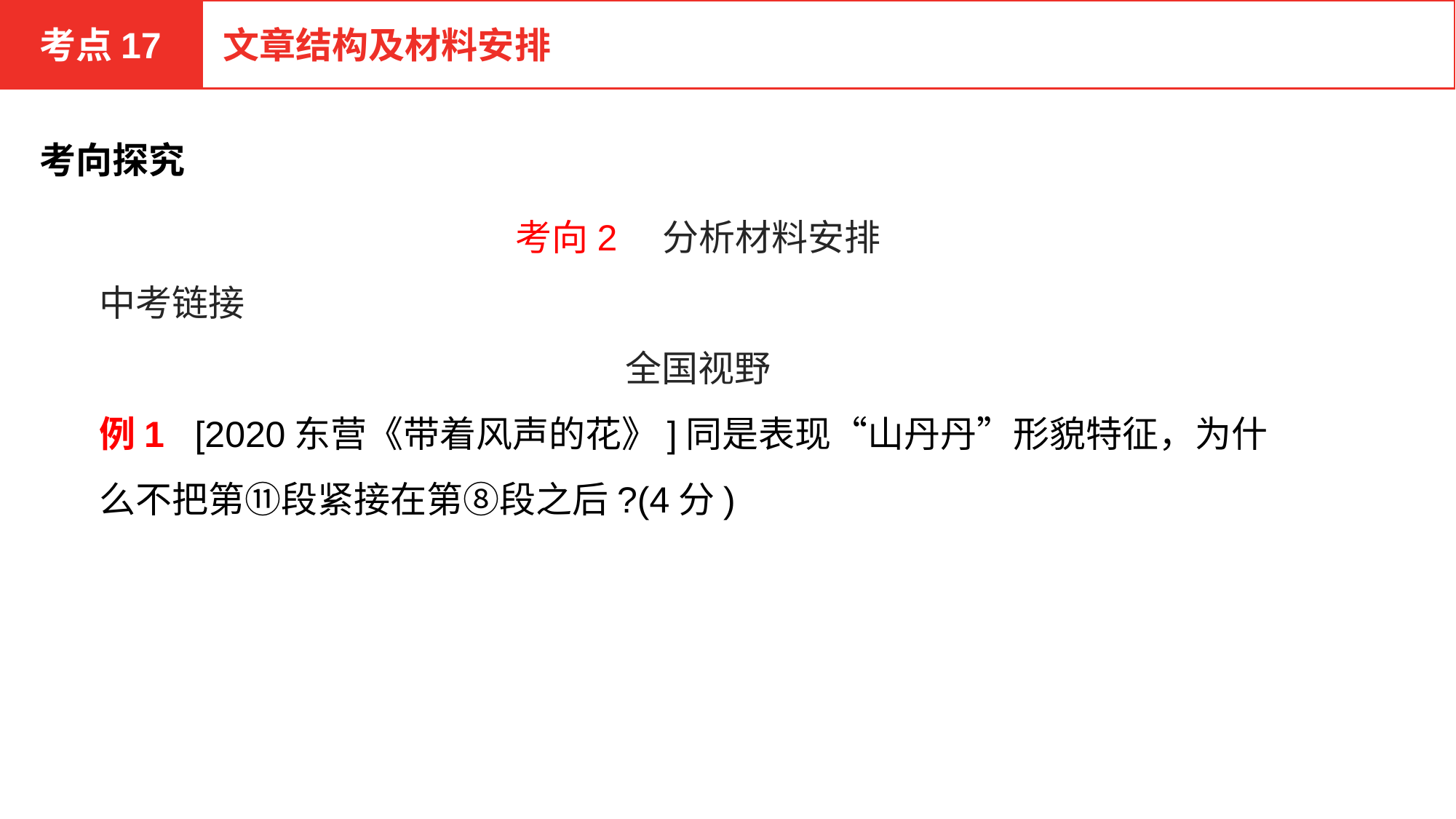

考点17
文章结构及材料安排
考向探究
考向2　分析材料安排
中考链接
全国视野
例1   [2020东营《带着风声的花》]同是表现“山丹丹”形貌特征，为什么不把第⑪段紧接在第⑧段之后?(4分)